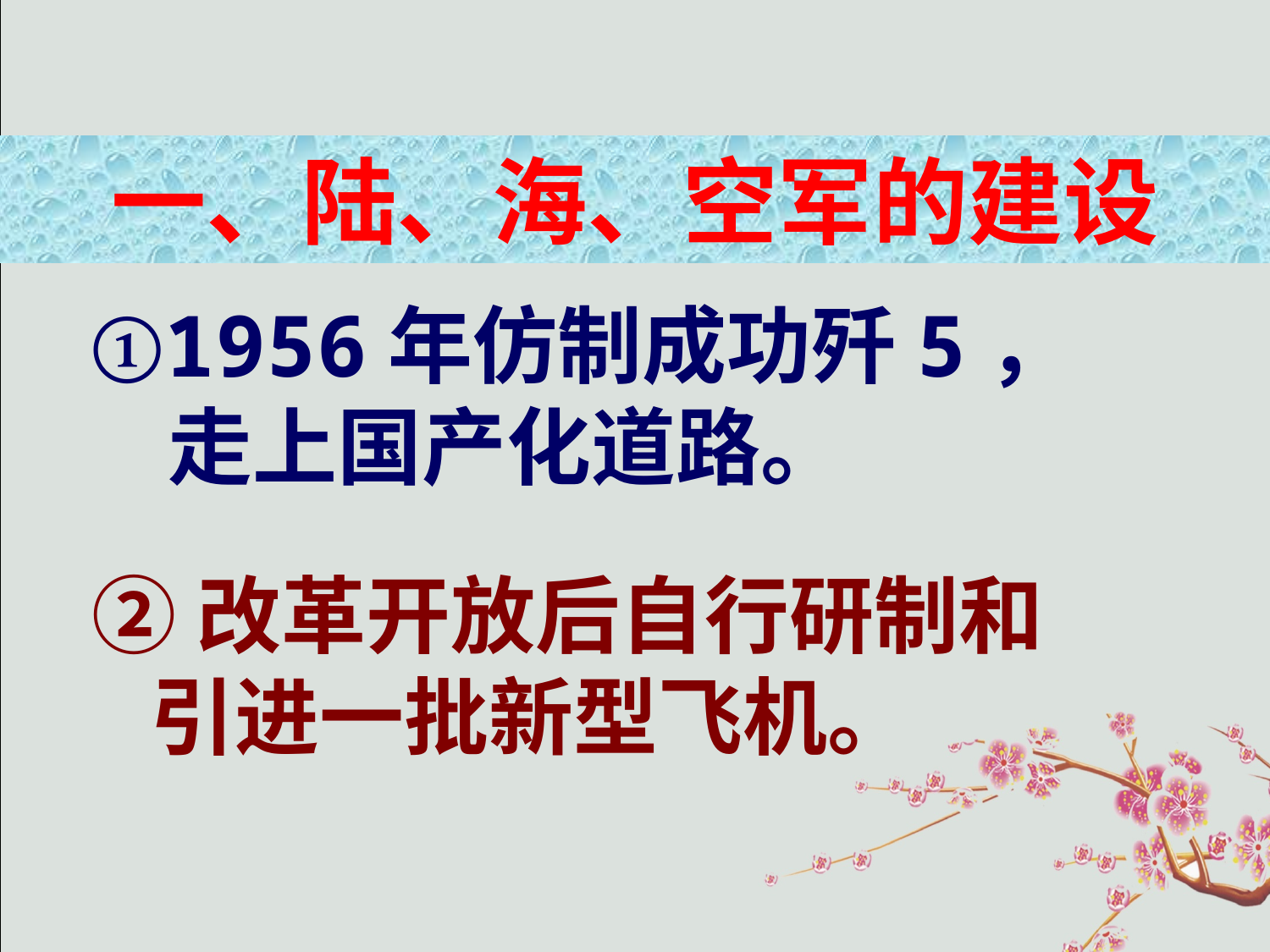

一、陆、海、空军的建设
①1956年仿制成功歼5，
   走上国产化道路。
②改革开放后自行研制和
  引进一批新型飞机。